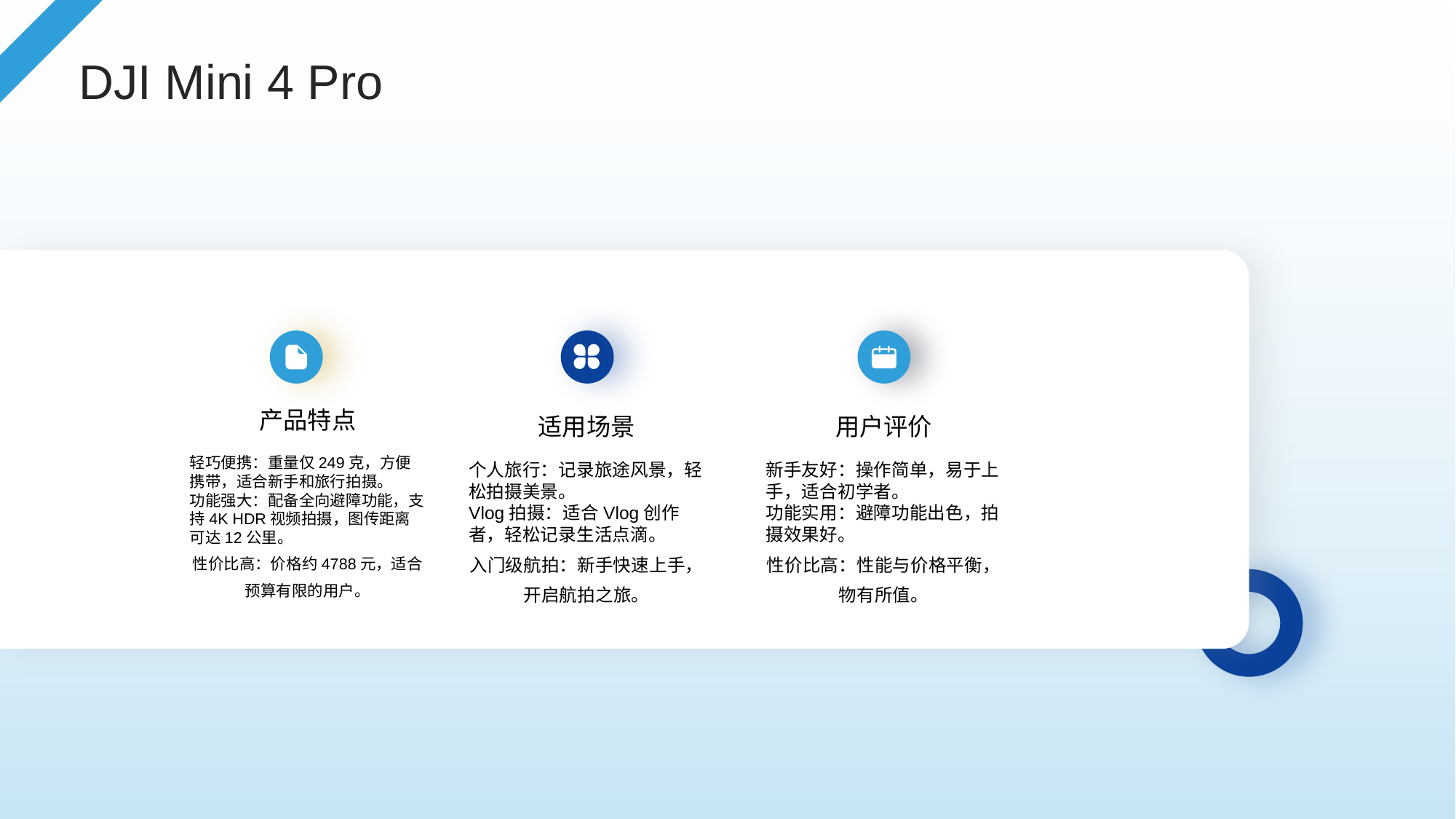

DJI Mini 4 Pro

产品特点
适用场景
用户评价
轻巧便携：重量仅249克，方便携带，适合新手和旅行拍摄。
功能强大：配备全向避障功能，支持4K HDR视频拍摄，图传距离可达12公里。
性价比高：价格约4788元，适合预算有限的用户。
个人旅行：记录旅途风景，轻松拍摄美景。
Vlog拍摄：适合Vlog创作者，轻松记录生活点滴。
入门级航拍：新手快速上手，开启航拍之旅。
新手友好：操作简单，易于上手，适合初学者。
功能实用：避障功能出色，拍摄效果好。
性价比高：性能与价格平衡，物有所值。